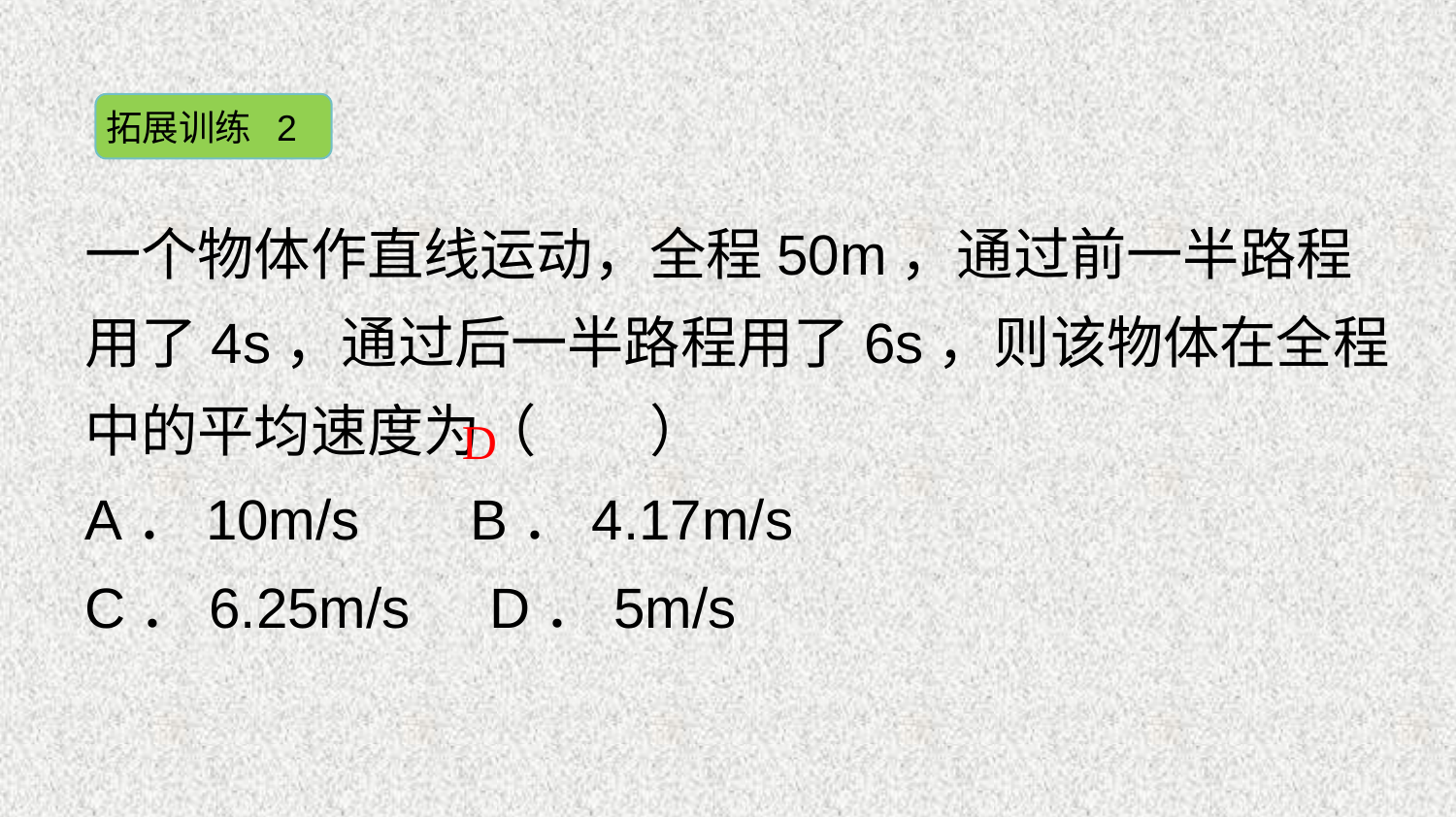

拓展训练  2
一个物体作直线运动，全程50m，通过前一半路程用了4s，通过后一半路程用了6s，则该物体在全程中的平均速度为（　　）
A．10m/s       B．4.17m/s
C．6.25m/s     D．5m/s
D